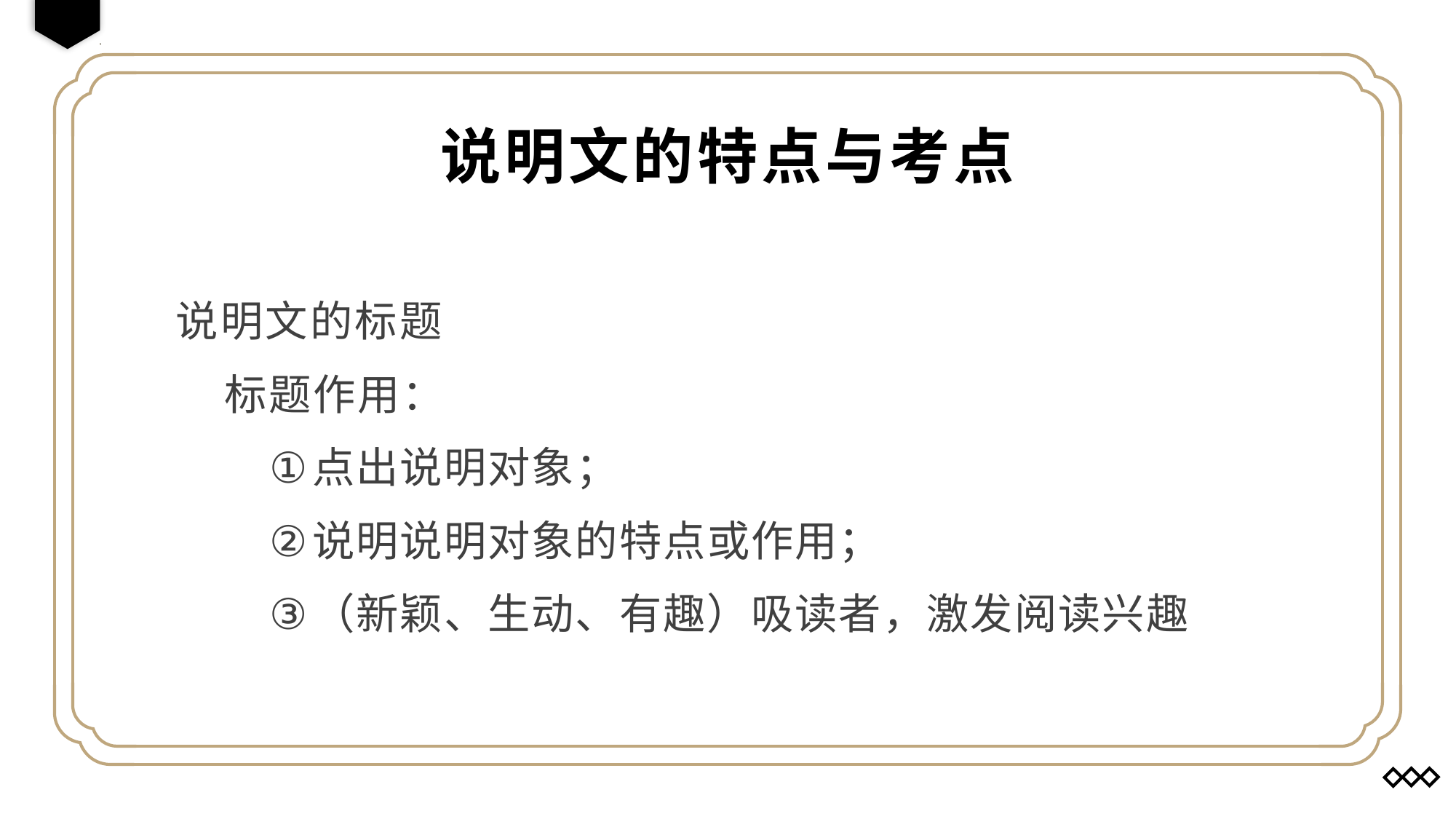

说明文的特点与考点
说明文的标题
标题作用：
点出说明对象；
说明说明对象的特点或作用；
（新颖、生动、有趣）吸读者，激发阅读兴趣